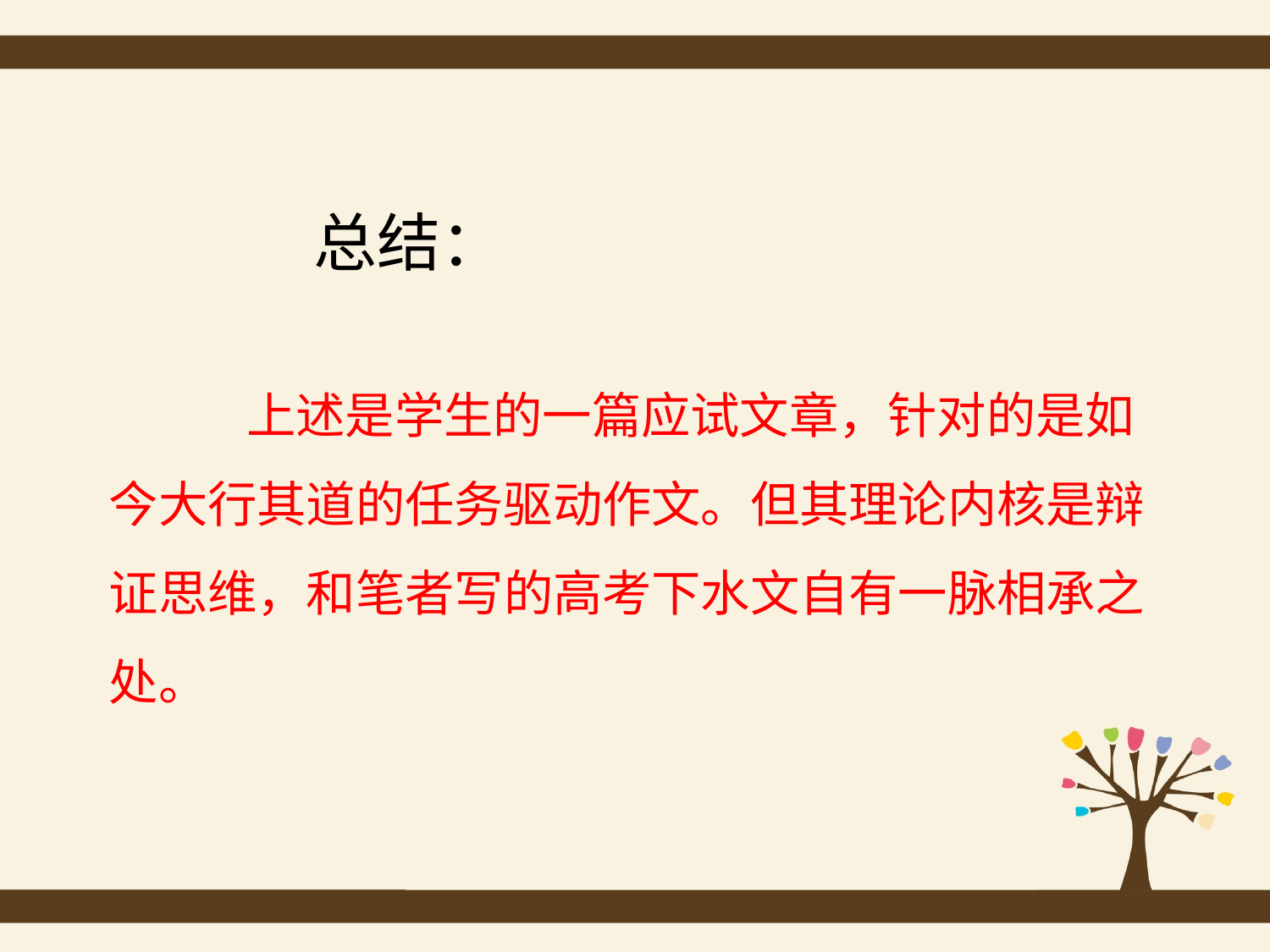

总结：
          上述是学生的一篇应试文章，针对的是如今大行其道的任务驱动作文。但其理论内核是辩证思维，和笔者写的高考下水文自有一脉相承之处。